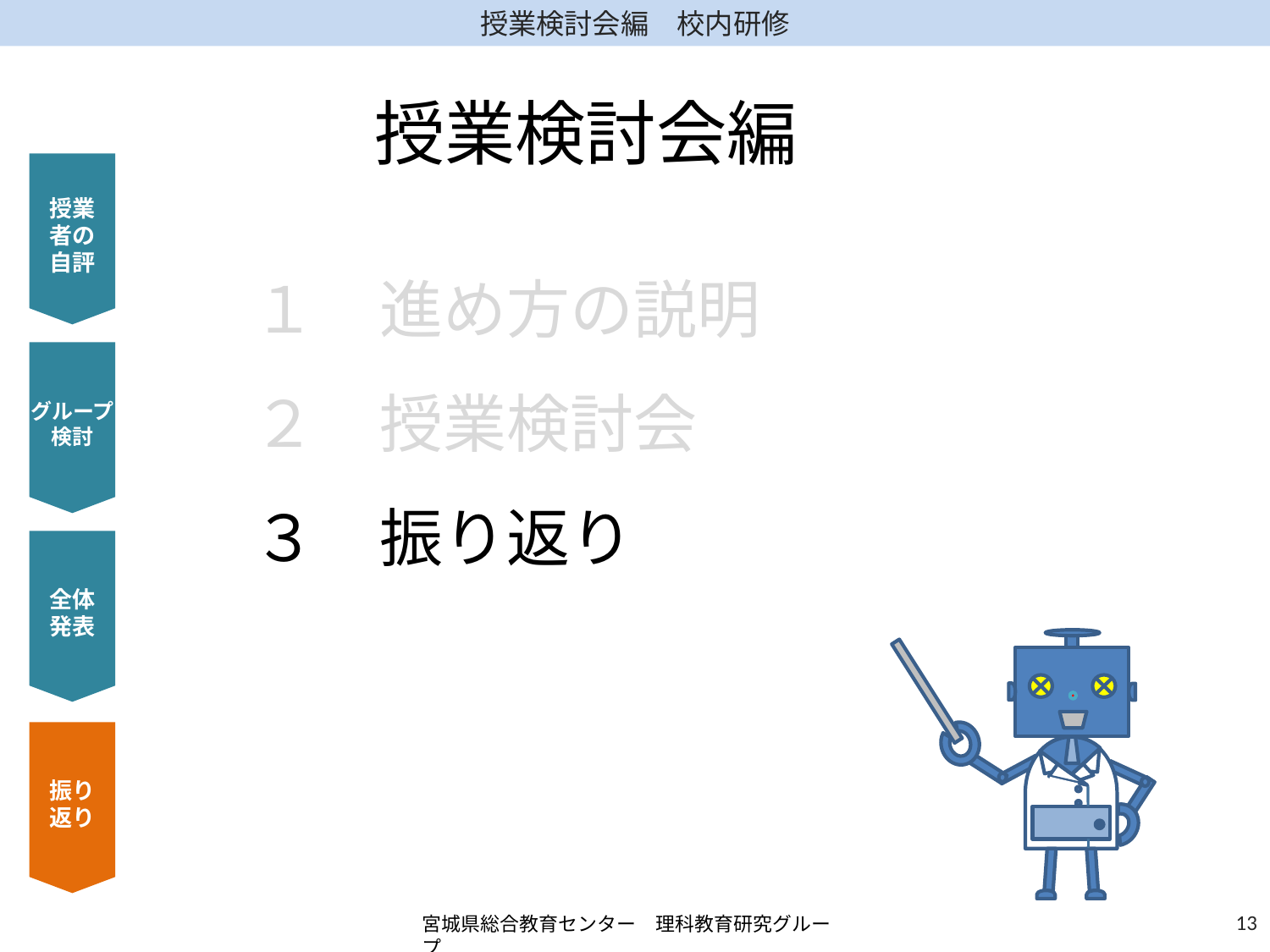

授業検討会編
授業者の自評
グループ検討
全体
発表
振り
返り
１　進め方の説明
２　授業検討会
３　振り返り

13